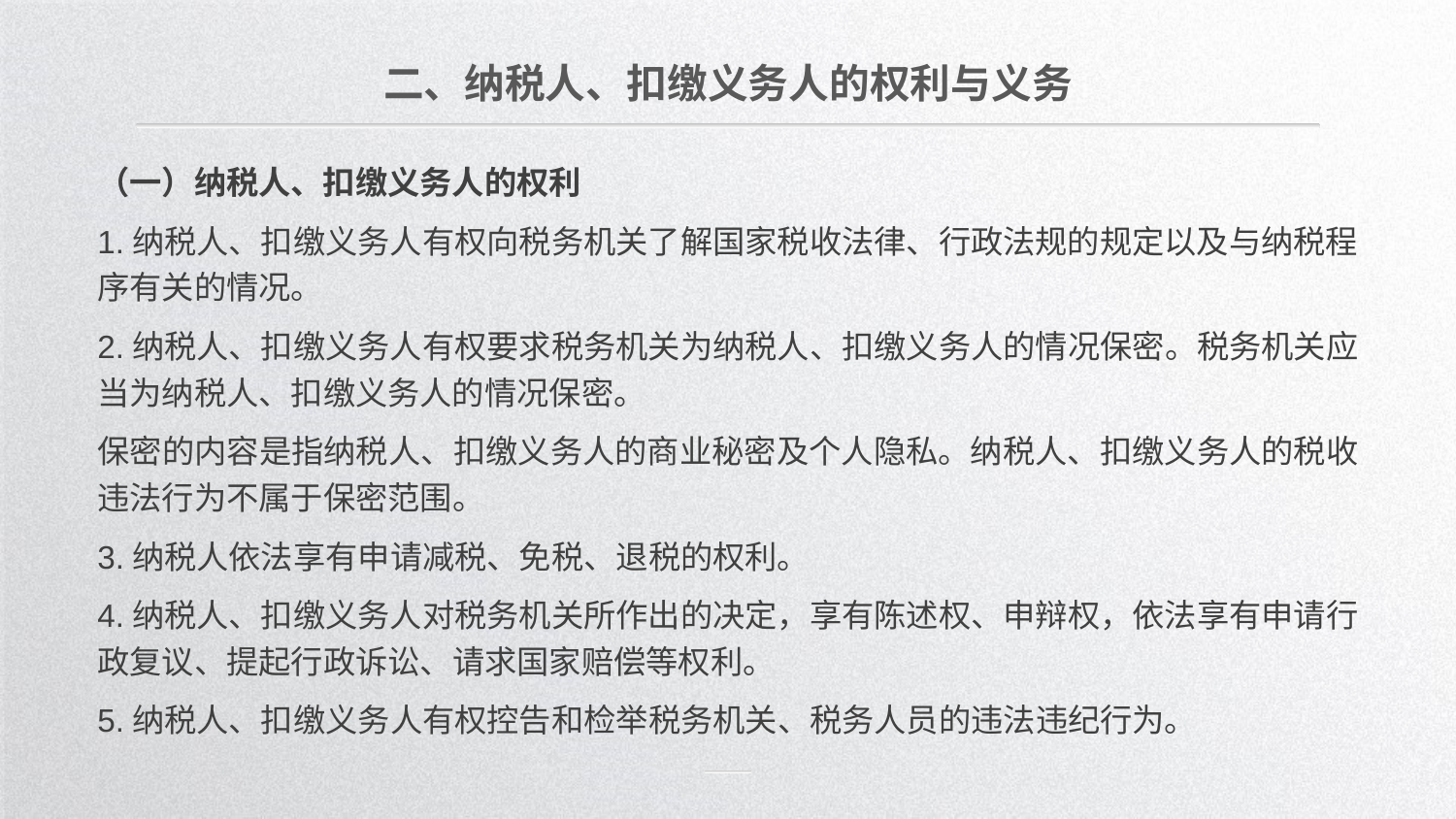

二、纳税人、扣缴义务人的权利与义务
（一）纳税人、扣缴义务人的权利
1.纳税人、扣缴义务人有权向税务机关了解国家税收法律、行政法规的规定以及与纳税程序有关的情况。
2.纳税人、扣缴义务人有权要求税务机关为纳税人、扣缴义务人的情况保密。税务机关应当为纳税人、扣缴义务人的情况保密。
保密的内容是指纳税人、扣缴义务人的商业秘密及个人隐私。纳税人、扣缴义务人的税收违法行为不属于保密范围。
3.纳税人依法享有申请减税、免税、退税的权利。
4.纳税人、扣缴义务人对税务机关所作出的决定，享有陈述权、申辩权，依法享有申请行政复议、提起行政诉讼、请求国家赔偿等权利。
5.纳税人、扣缴义务人有权控告和检举税务机关、税务人员的违法违纪行为。